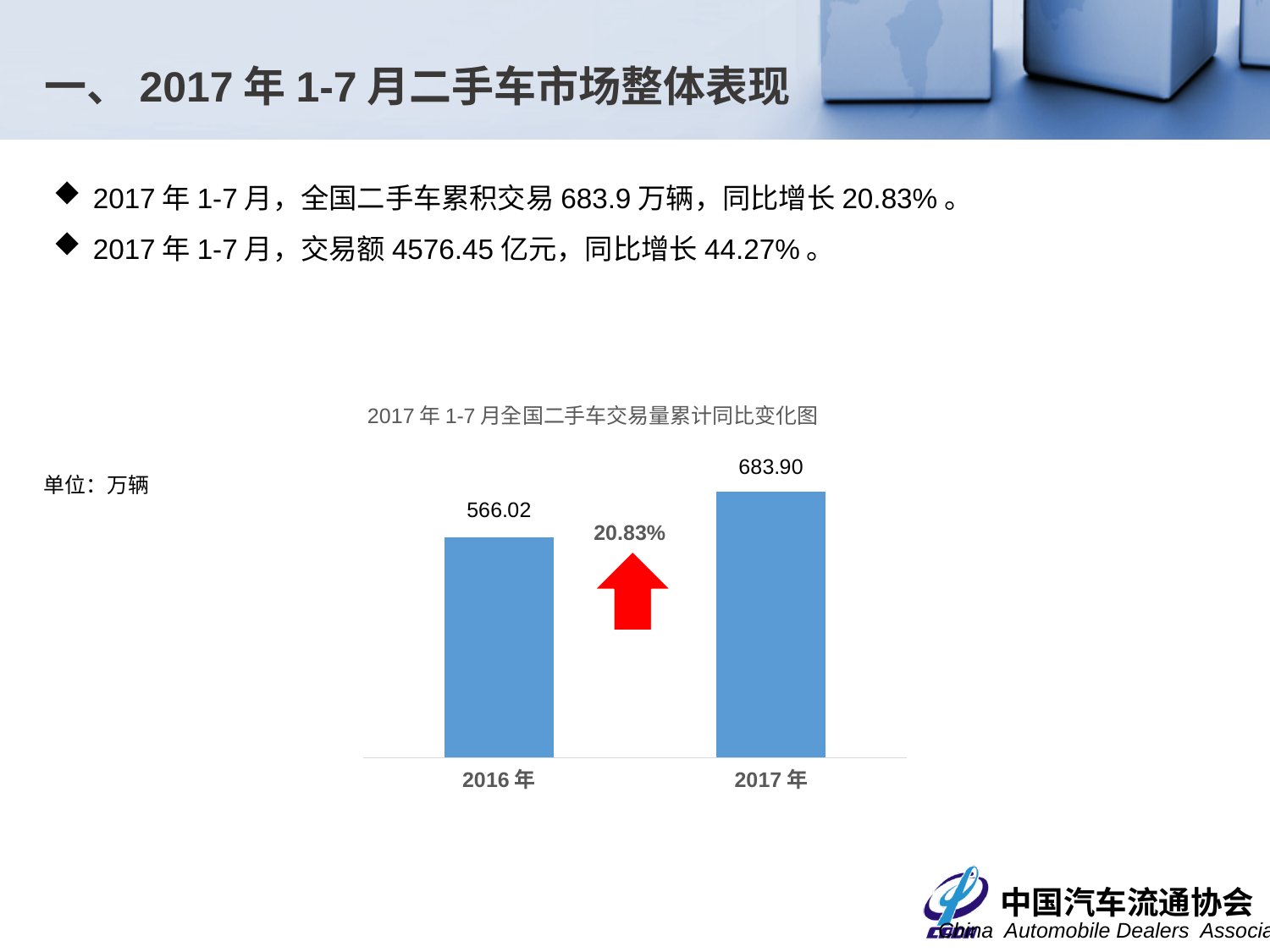

一、2017年1-7月二手车市场整体表现
2017年1-7月，全国二手车累积交易683.9万辆，同比增长20.83%。
2017年1-7月，交易额4576.45亿元，同比增长44.27%。

### Chart: 2017年1-7月全国二手车交易量累计同比变化图

| Category |  |
|---|---|
| 2016年 | 566.0200000000001 |
| 2017年 | 683.9000000000001 |
单位：万辆
20.83%